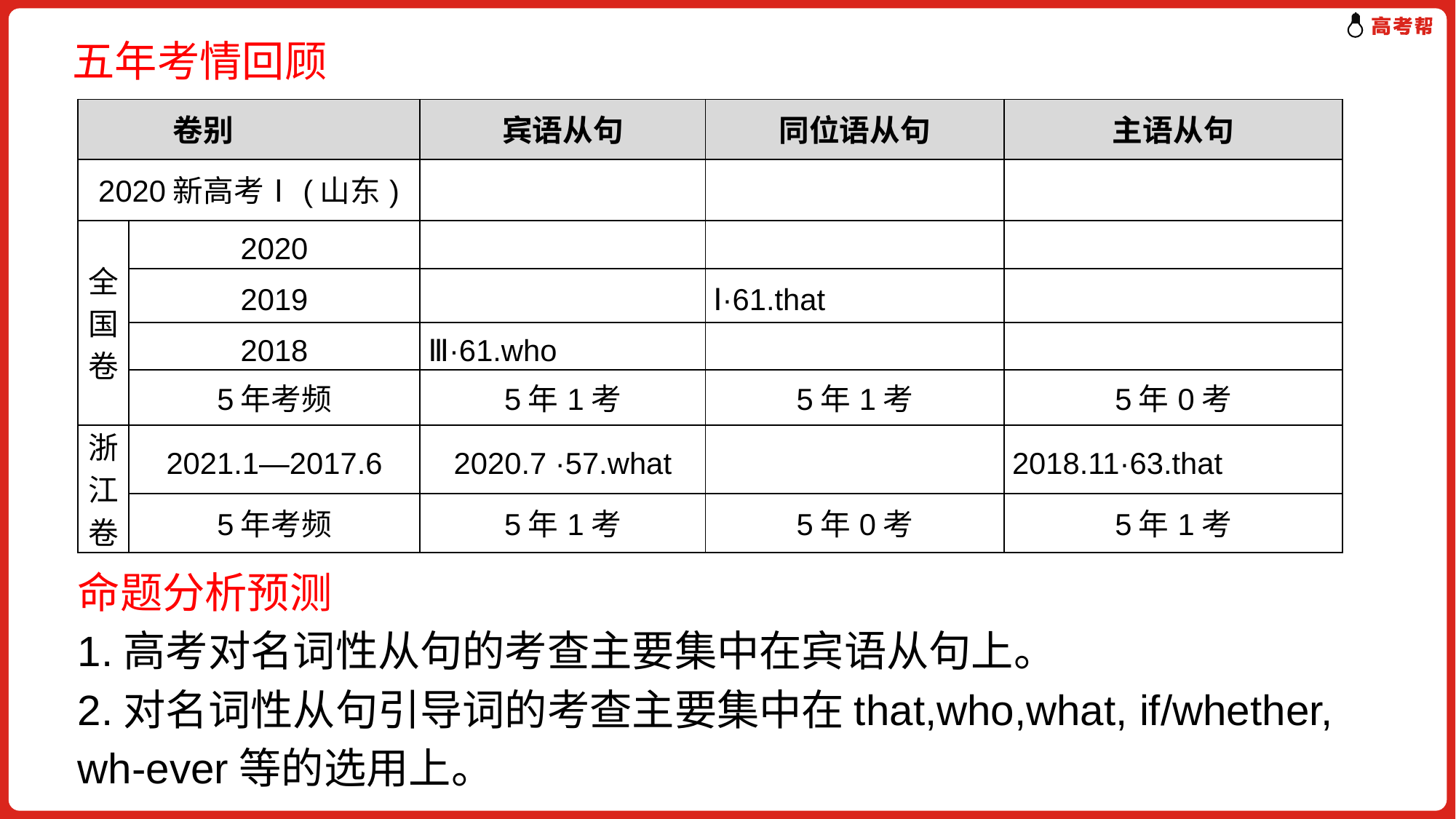

五年考情回顾
| 卷别 |  | 宾语从句 | 同位语从句 | 主语从句 |
| --- | --- | --- | --- | --- |
| 2020新高考Ⅰ(山东) |  |  |  |  |
| 全国卷 | 2020 |  |  |  |
|  | 2019 |  | Ⅰ·61.that |  |
|  | 2018 | Ⅲ·61.who |  |  |
|  | 5年考频 | 5年1考 | 5年1考 | 5年0考 |
| 浙江卷 | 2021.1—2017.6 | 2020.7 ·57.what |  | 2018.11·63.that |
|  | 5年考频 | 5年1考 | 5年0考 | 5年1考 |
命题分析预测
1.高考对名词性从句的考查主要集中在宾语从句上。
2.对名词性从句引导词的考查主要集中在that,who,what, if/whether,
wh-ever等的选用上。